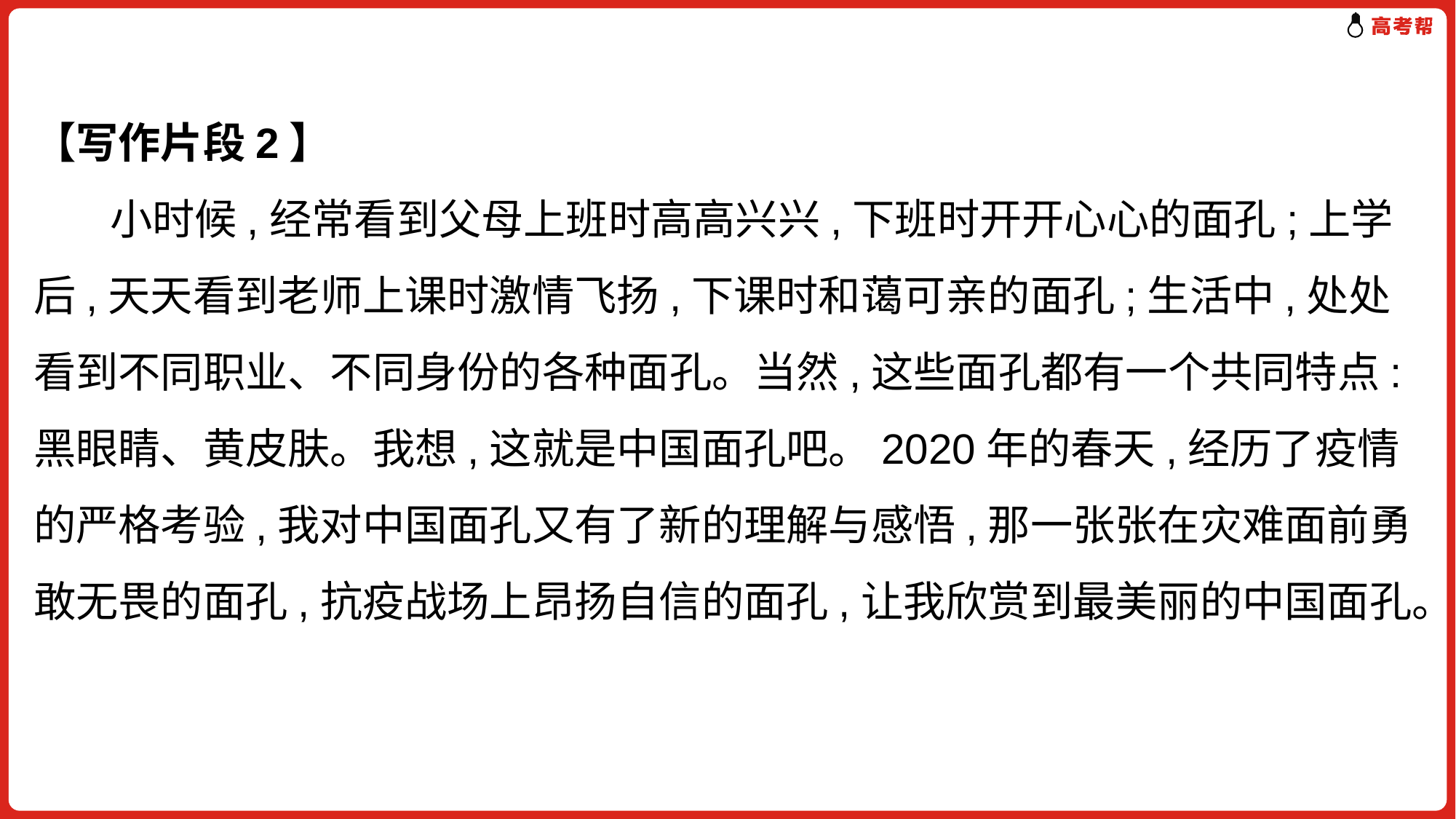

【写作片段2】
       小时候,经常看到父母上班时高高兴兴,下班时开开心心的面孔;上学后,天天看到老师上课时激情飞扬,下课时和蔼可亲的面孔;生活中,处处看到不同职业、不同身份的各种面孔。当然,这些面孔都有一个共同特点:黑眼睛、黄皮肤。我想,这就是中国面孔吧。2020年的春天,经历了疫情的严格考验,我对中国面孔又有了新的理解与感悟,那一张张在灾难面前勇敢无畏的面孔,抗疫战场上昂扬自信的面孔,让我欣赏到最美丽的中国面孔。